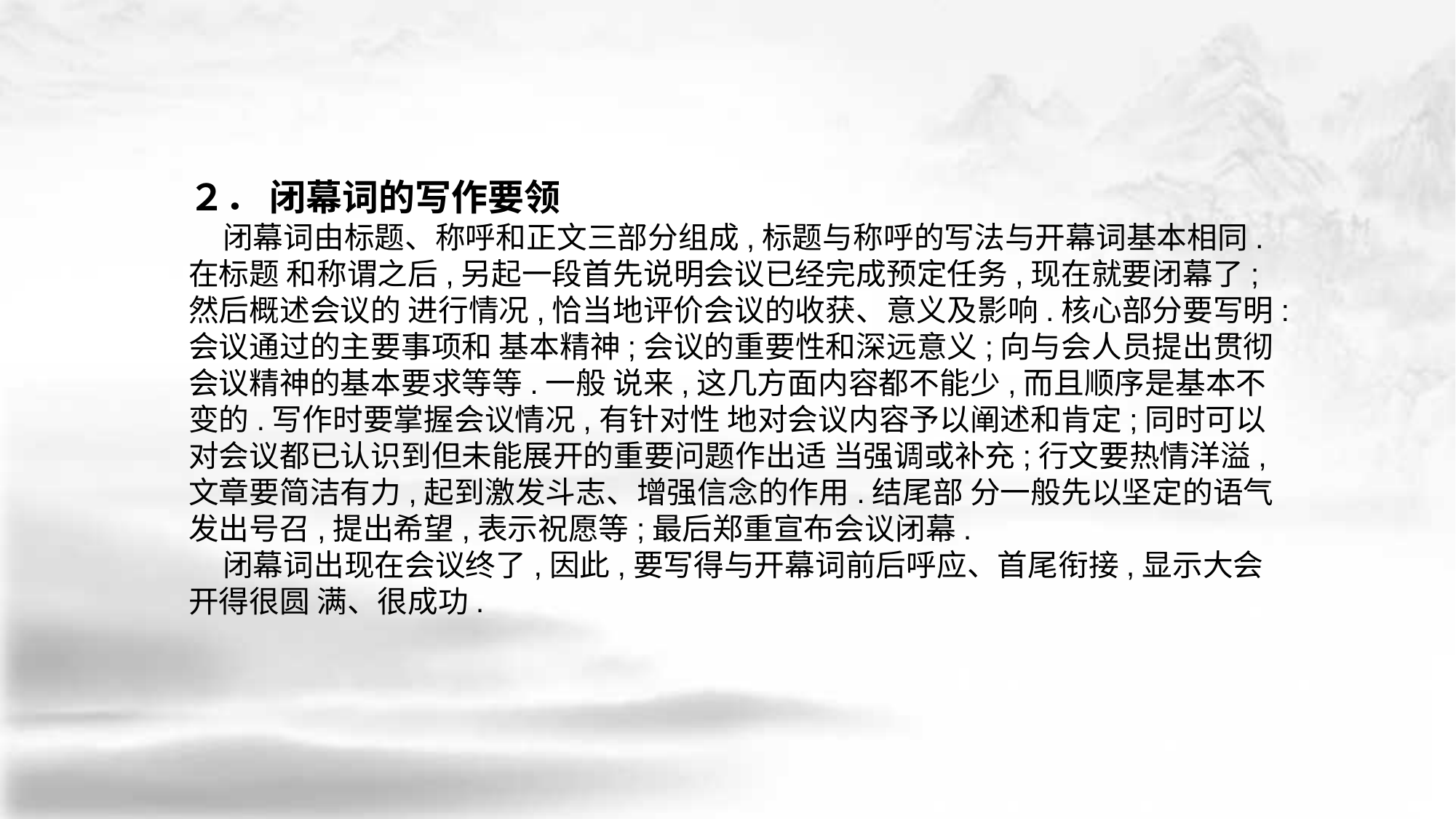

２． 闭幕词的写作要领
    闭幕词由标题、称呼和正文三部分组成,标题与称呼的写法与开幕词基本相同.在标题 和称谓之后,另起一段首先说明会议已经完成预定任务,现在就要闭幕了;然后概述会议的 进行情况,恰当地评价会议的收获、意义及影响.核心部分要写明:会议通过的主要事项和 基本精神;会议的重要性和深远意义;向与会人员提出贯彻会议精神的基本要求等等.一般 说来,这几方面内容都不能少,而且顺序是基本不变的.写作时要掌握会议情况,有针对性 地对会议内容予以阐述和肯定;同时可以对会议都已认识到但未能展开的重要问题作出适 当强调或补充;行文要热情洋溢,文章要简洁有力,起到激发斗志、增强信念的作用.结尾部 分一般先以坚定的语气发出号召,提出希望,表示祝愿等;最后郑重宣布会议闭幕.
    闭幕词出现在会议终了,因此,要写得与开幕词前后呼应、首尾衔接,显示大会开得很圆 满、很成功.